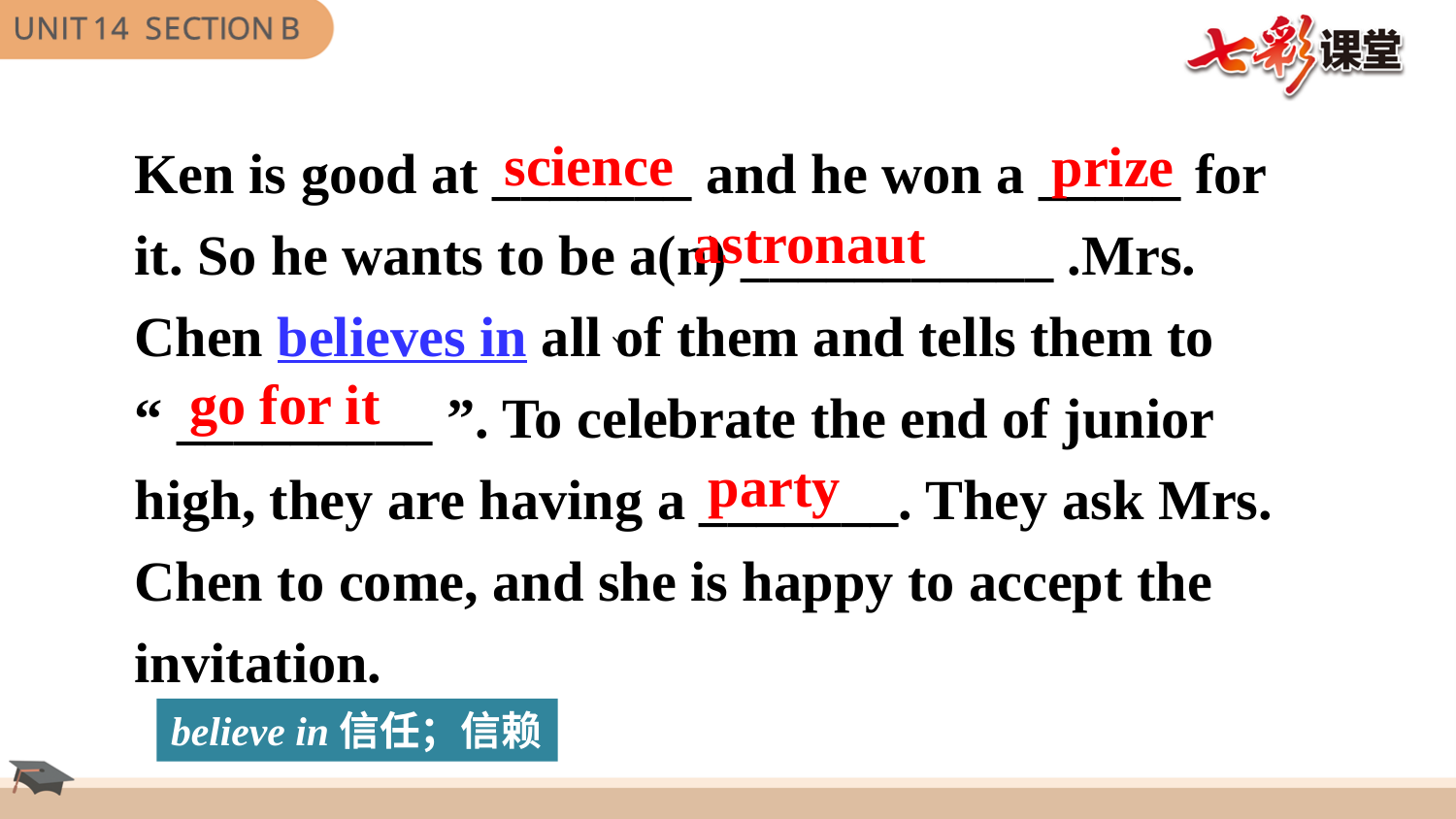

Ken is good at _______ and he won a _____ for it. So he wants to be a(n) ___________ .Mrs. Chen believes in all of them and tells them to
“ _________ ”. To celebrate the end of junior high, they are having a _______. They ask Mrs. Chen to come, and she is happy to accept the invitation.
science
prize
astronaut
go for it
party
believe in信任；信赖